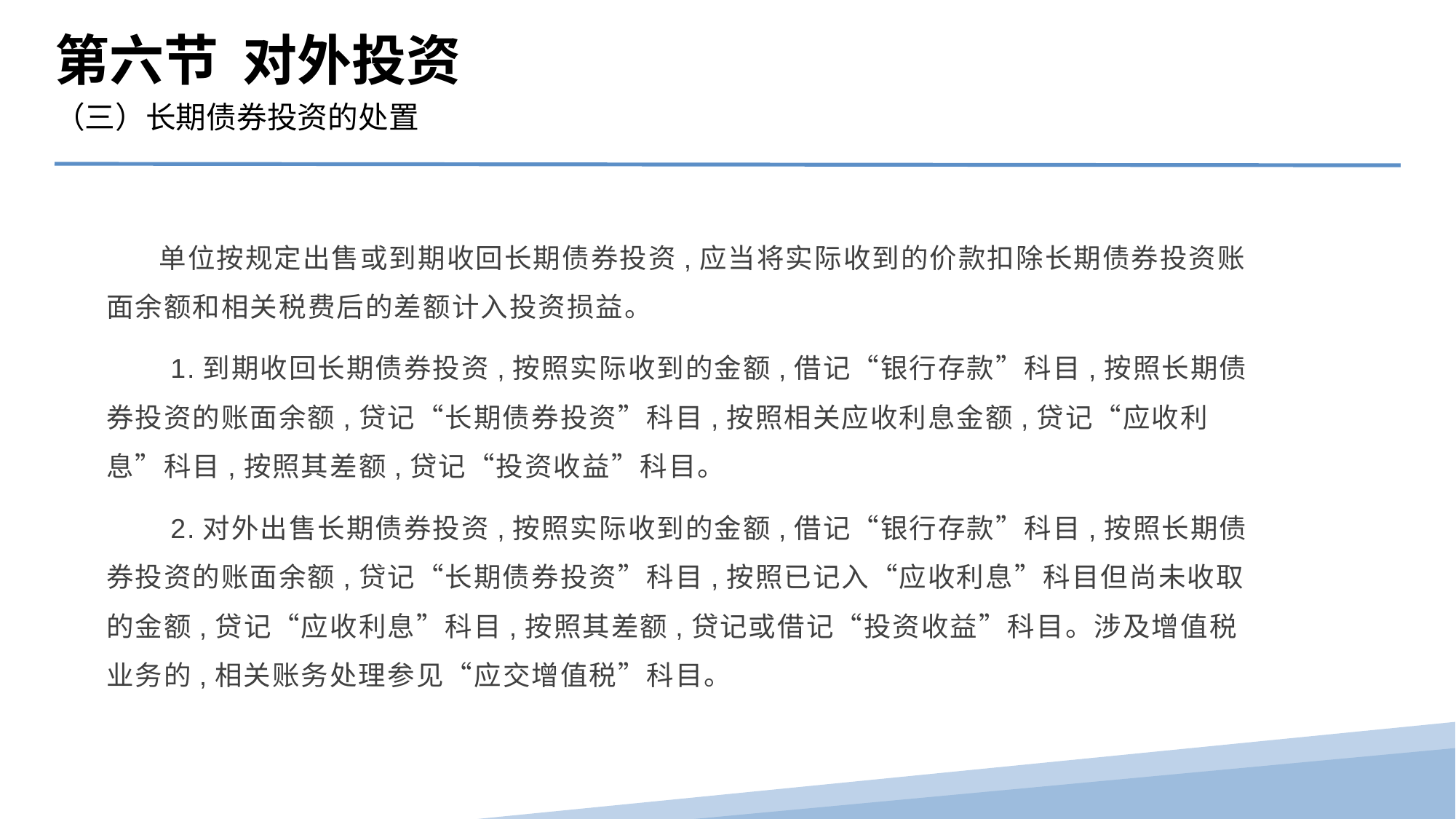

第六节  对外投资
（三）长期债券投资的处置
      单位按规定出售或到期收回长期债券投资,应当将实际收到的价款扣除长期债券投资账面余额和相关税费后的差额计入投资损益。
　　1.到期收回长期债券投资,按照实际收到的金额,借记“银行存款”科目,按照长期债券投资的账面余额,贷记“长期债券投资”科目,按照相关应收利息金额,贷记“应收利息”科目,按照其差额,贷记“投资收益”科目。
　　2.对外出售长期债券投资,按照实际收到的金额,借记“银行存款”科目,按照长期债券投资的账面余额,贷记“长期债券投资”科目,按照已记入“应收利息”科目但尚未收取的金额,贷记“应收利息”科目,按照其差额,贷记或借记“投资收益”科目。涉及增值税业务的,相关账务处理参见“应交增值税”科目。